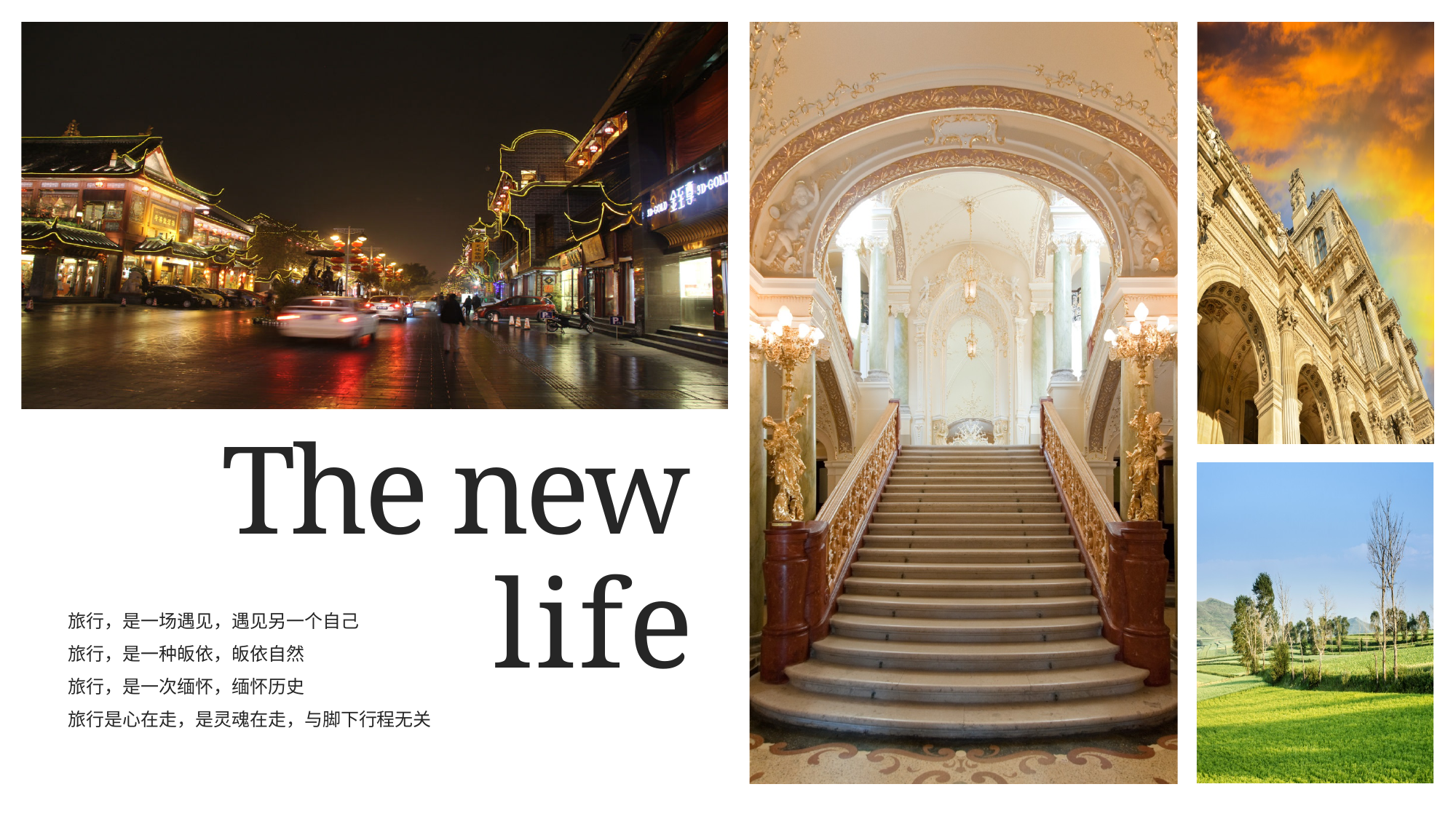

The new

life
旅行，是一场遇见，遇见另一个自己
旅行，是一种皈依，皈依自然
旅行，是一次缅怀，缅怀历史
旅行是心在走，是灵魂在走，与脚下行程无关